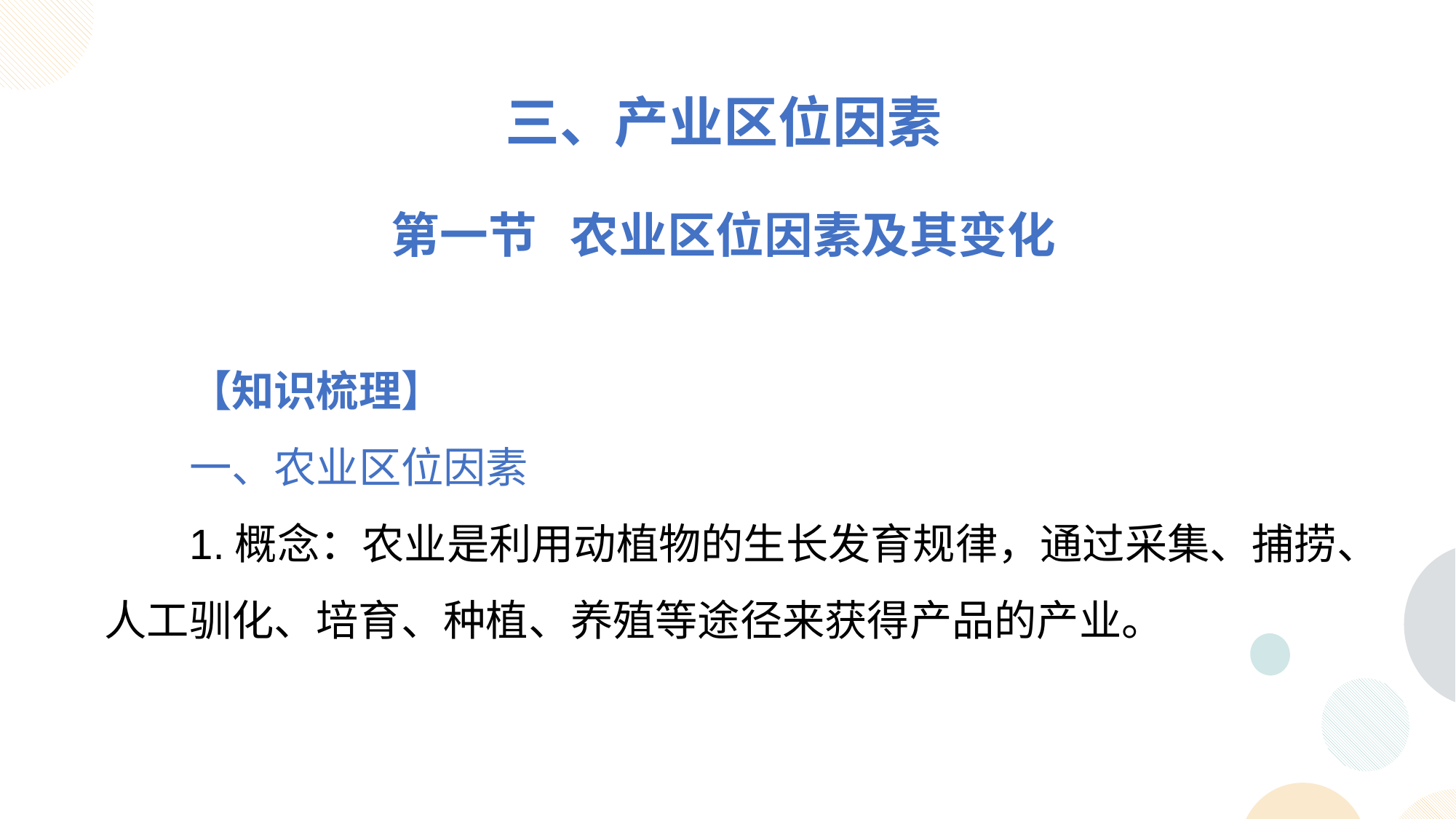

三、产业区位因素

第一节   农业区位因素及其变化

【知识梳理】
一、农业区位因素
1.概念：农业是利用动植物的生长发育规律，通过采集、捕捞、人工驯化、培育、种植、养殖等途径来获得产品的产业。